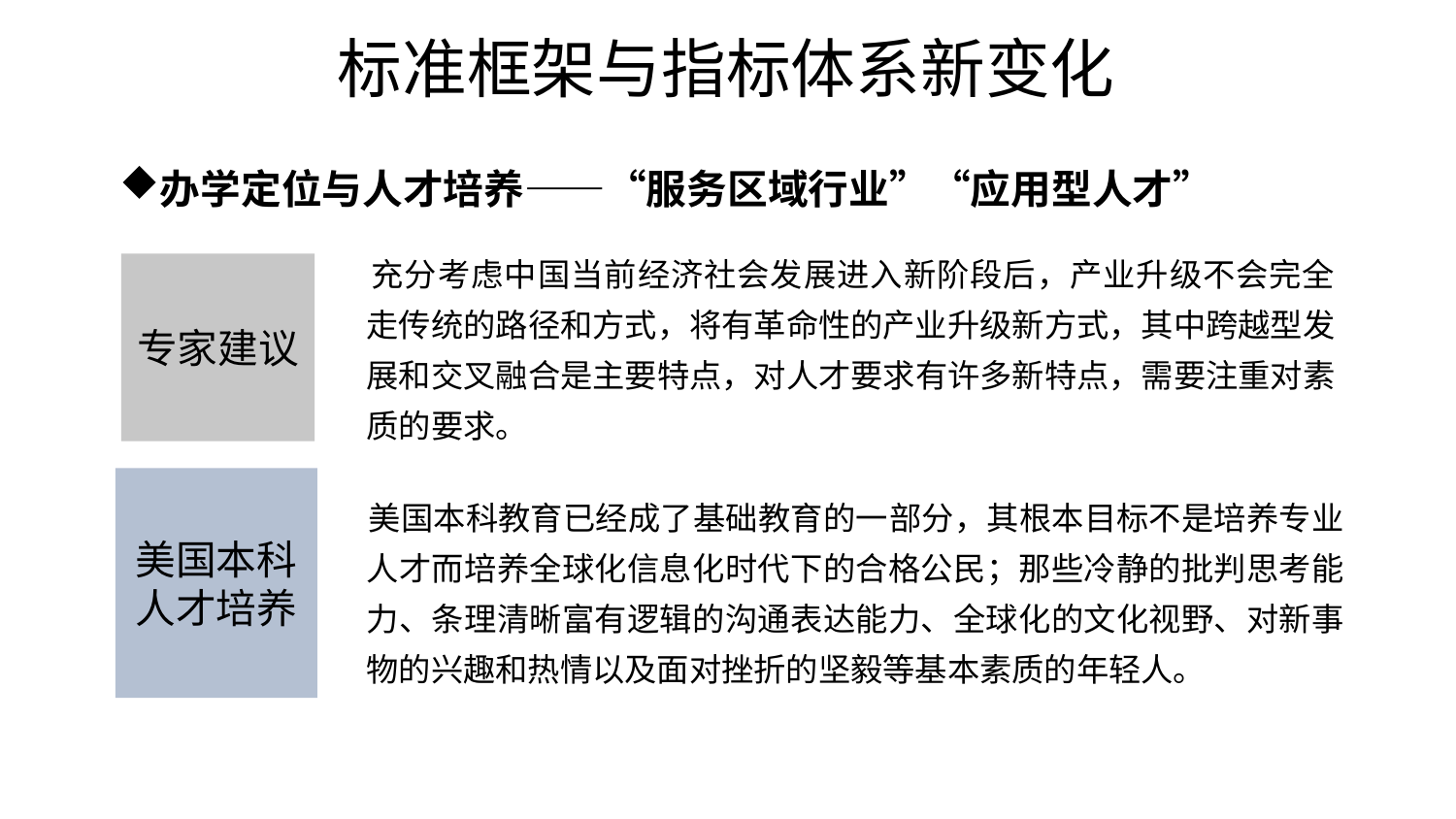

# 标准框架与指标体系新变化
办学定位与人才培养——“服务区域行业”“应用型人才”
   充分考虑中国当前经济社会发展进入新阶段后，产业升级不会完全走传统的路径和方式，将有革命性的产业升级新方式，其中跨越型发展和交叉融合是主要特点，对人才要求有许多新特点，需要注重对素质的要求。
专家建议
美国本科人才培养
   美国本科教育已经成了基础教育的一部分，其根本目标不是培养专业人才而培养全球化信息化时代下的合格公民；那些冷静的批判思考能力、条理清晰富有逻辑的沟通表达能力、全球化的文化视野、对新事物的兴趣和热情以及面对挫折的坚毅等基本素质的年轻人。